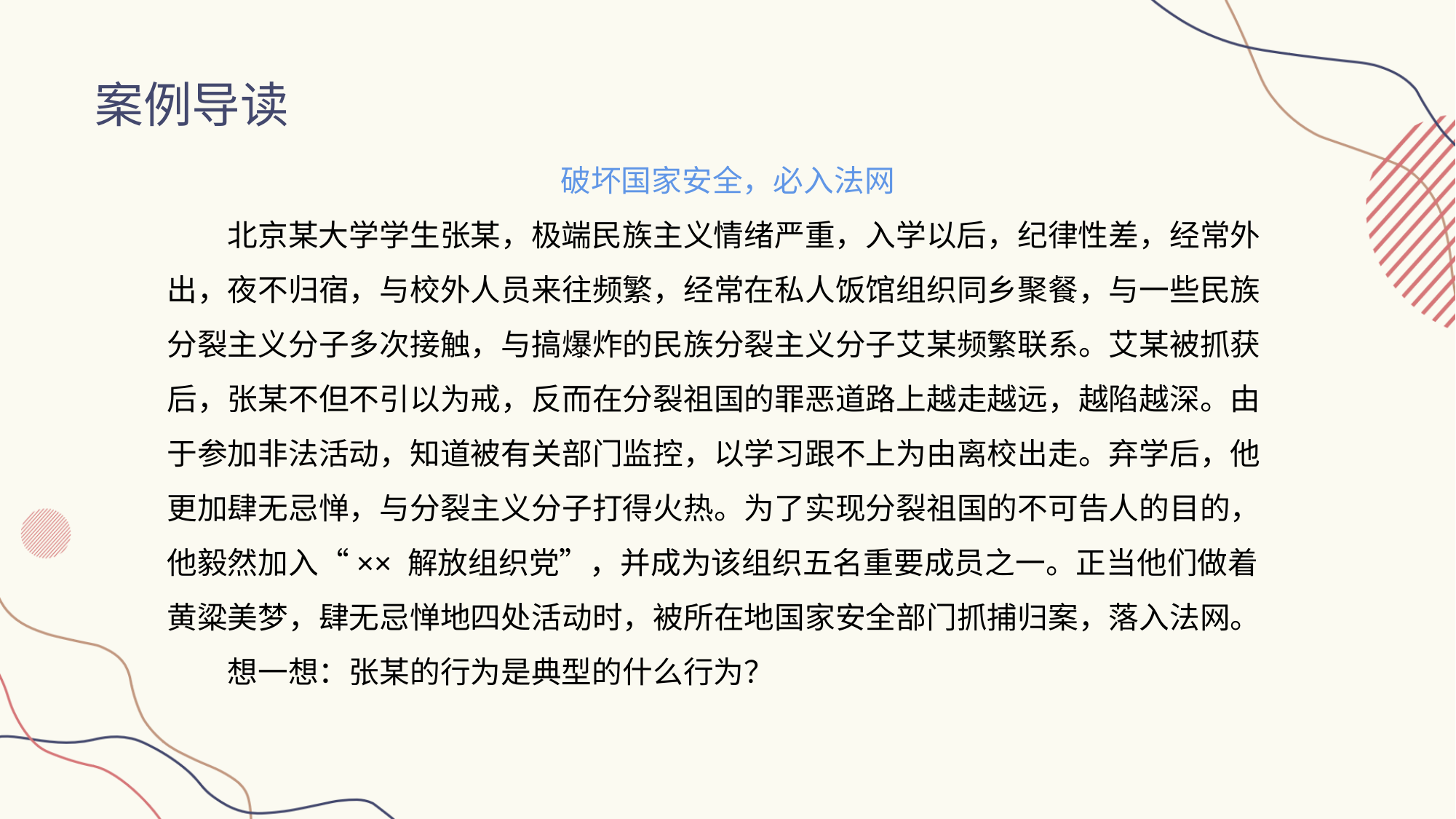

案例导读
破坏国家安全，必入法网
北京某大学学生张某，极端民族主义情绪严重，入学以后，纪律性差，经常外出，夜不归宿，与校外人员来往频繁，经常在私人饭馆组织同乡聚餐，与一些民族分裂主义分子多次接触，与搞爆炸的民族分裂主义分子艾某频繁联系。艾某被抓获后，张某不但不引以为戒，反而在分裂祖国的罪恶道路上越走越远，越陷越深。由于参加非法活动，知道被有关部门监控，以学习跟不上为由离校出走。弃学后，他更加肆无忌惮，与分裂主义分子打得火热。为了实现分裂祖国的不可告人的目的，他毅然加入“×× 解放组织党”，并成为该组织五名重要成员之一。正当他们做着黄粱美梦，肆无忌惮地四处活动时，被所在地国家安全部门抓捕归案，落入法网。
想一想：张某的行为是典型的什么行为？